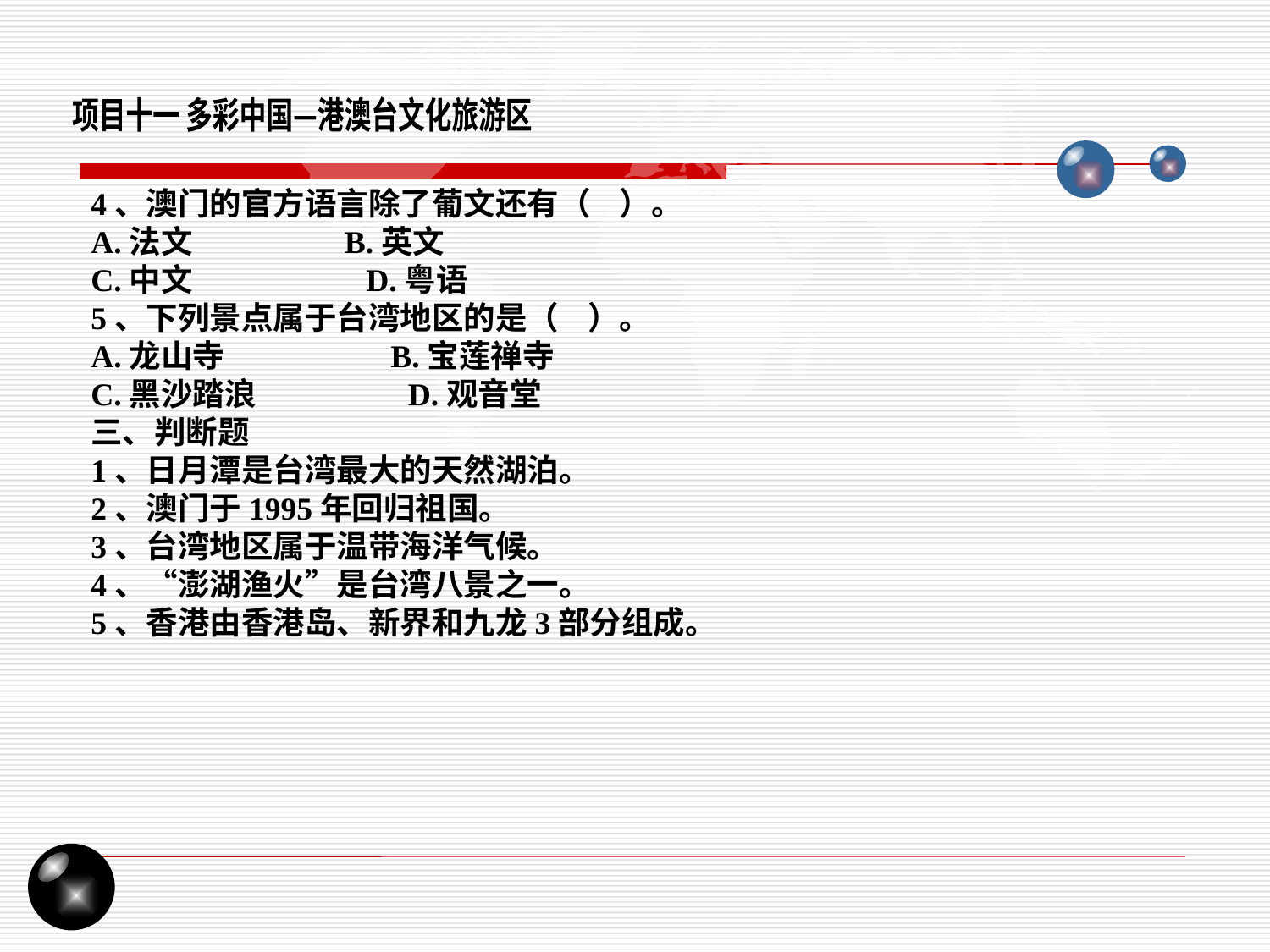

项目十一 多彩中国—港澳台文化旅游区
4、澳门的官方语言除了葡文还有（    ）。
A.法文                    B.英文
C.中文                       D.粤语
5、下列景点属于台湾地区的是（    ）。
A.龙山寺                      B.宝莲禅寺
C.黑沙踏浪                    D.观音堂
三、判断题
1、日月潭是台湾最大的天然湖泊。
2、澳门于1995年回归祖国。
3、台湾地区属于温带海洋气候。
4、“澎湖渔火”是台湾八景之一。
5、香港由香港岛、新界和九龙3部分组成。